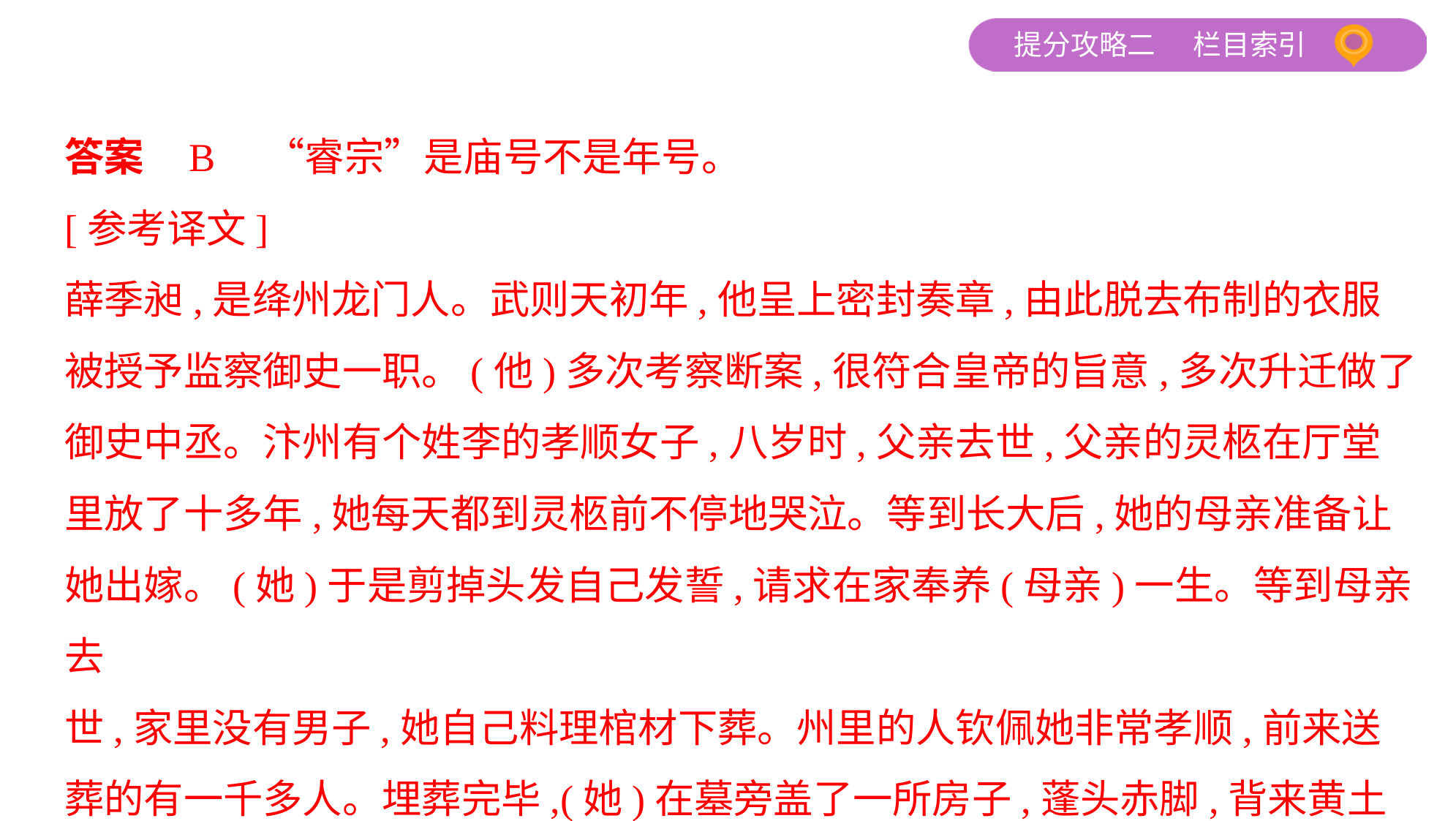

答案    B　“睿宗”是庙号不是年号。
[参考译文]
薛季昶,是绛州龙门人。武则天初年,他呈上密封奏章,由此脱去布制的衣服
被授予监察御史一职。(他)多次考察断案,很符合皇帝的旨意,多次升迁做了
御史中丞。汴州有个姓李的孝顺女子,八岁时,父亲去世,父亲的灵柩在厅堂
里放了十多年,她每天都到灵柩前不停地哭泣。等到长大后,她的母亲准备让
她出嫁。(她)于是剪掉头发自己发誓,请求在家奉养(母亲)一生。等到母亲去
世,家里没有男子,她自己料理棺材下葬。州里的人钦佩她非常孝顺,前来送
葬的有一千多人。埋葬完毕,(她)在墓旁盖了一所房子,蓬头赤脚,背来黄土建